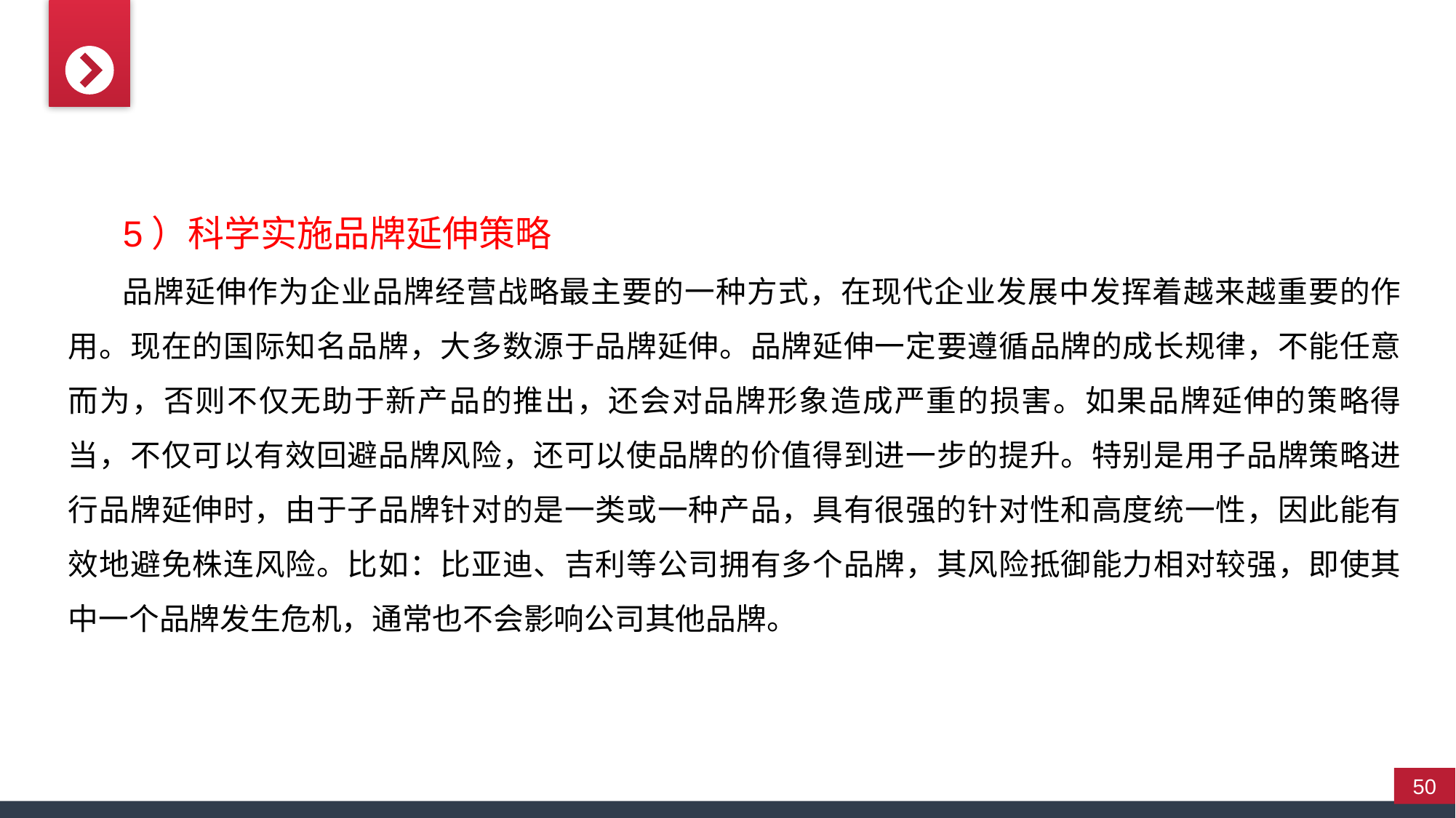

5）科学实施品牌延伸策略
品牌延伸作为企业品牌经营战略最主要的一种方式，在现代企业发展中发挥着越来越重要的作用。现在的国际知名品牌，大多数源于品牌延伸。品牌延伸一定要遵循品牌的成长规律，不能任意而为，否则不仅无助于新产品的推出，还会对品牌形象造成严重的损害。如果品牌延伸的策略得当，不仅可以有效回避品牌风险，还可以使品牌的价值得到进一步的提升。特别是用子品牌策略进行品牌延伸时，由于子品牌针对的是一类或一种产品，具有很强的针对性和高度统一性，因此能有效地避免株连风险。比如：比亚迪、吉利等公司拥有多个品牌，其风险抵御能力相对较强，即使其中一个品牌发生危机，通常也不会影响公司其他品牌。